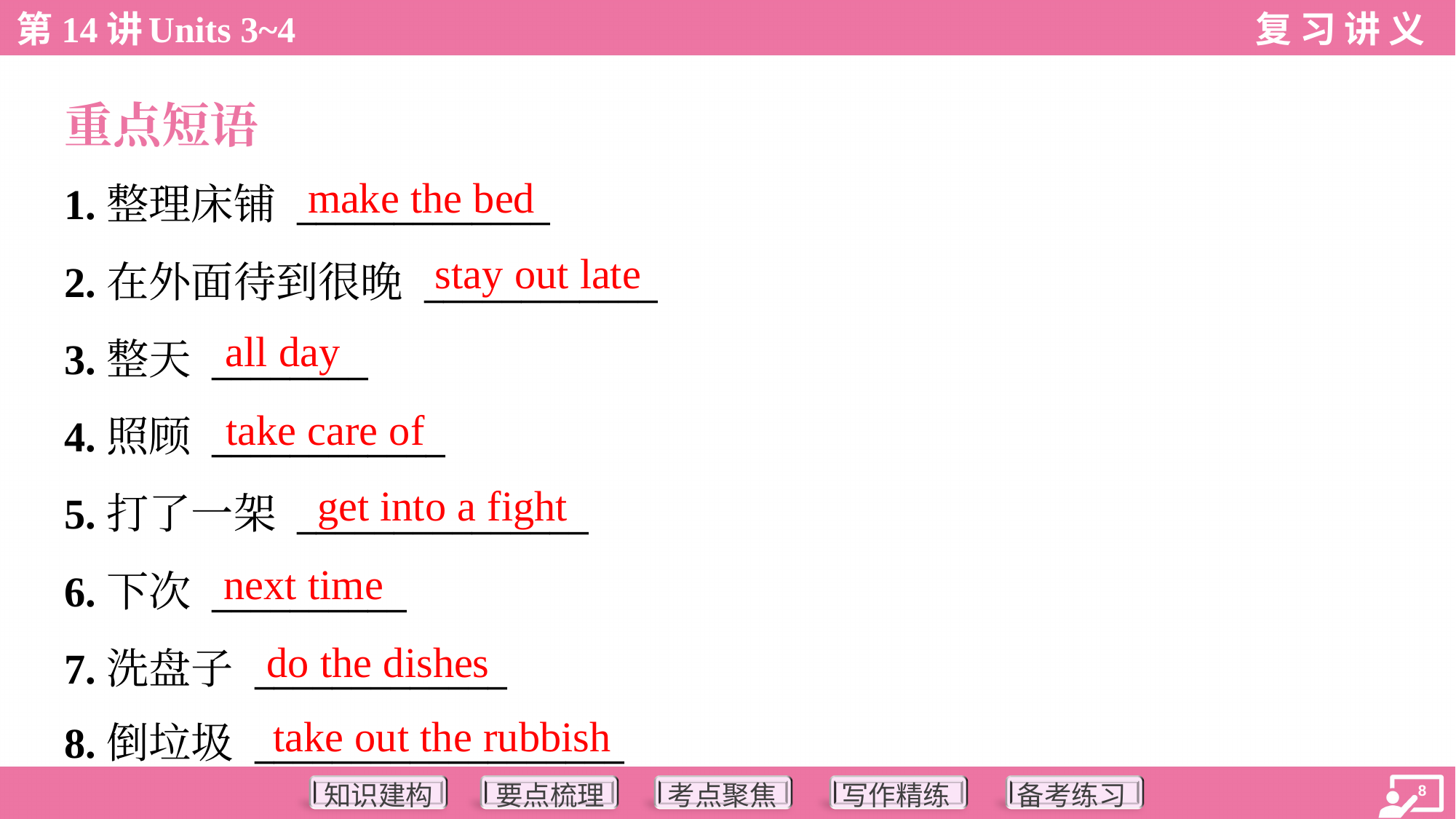

重点短语
make the bed
1.整理床铺 _____________
2.在外面待到很晚 ____________
3.整天 ________
4.照顾 ____________
5.打了一架 _______________
6.下次 __________
7.洗盘子 _____________
8.倒垃圾 ___________________
stay out late
all day
take care of
get into a fight
next time
do the dishes
take out the rubbish